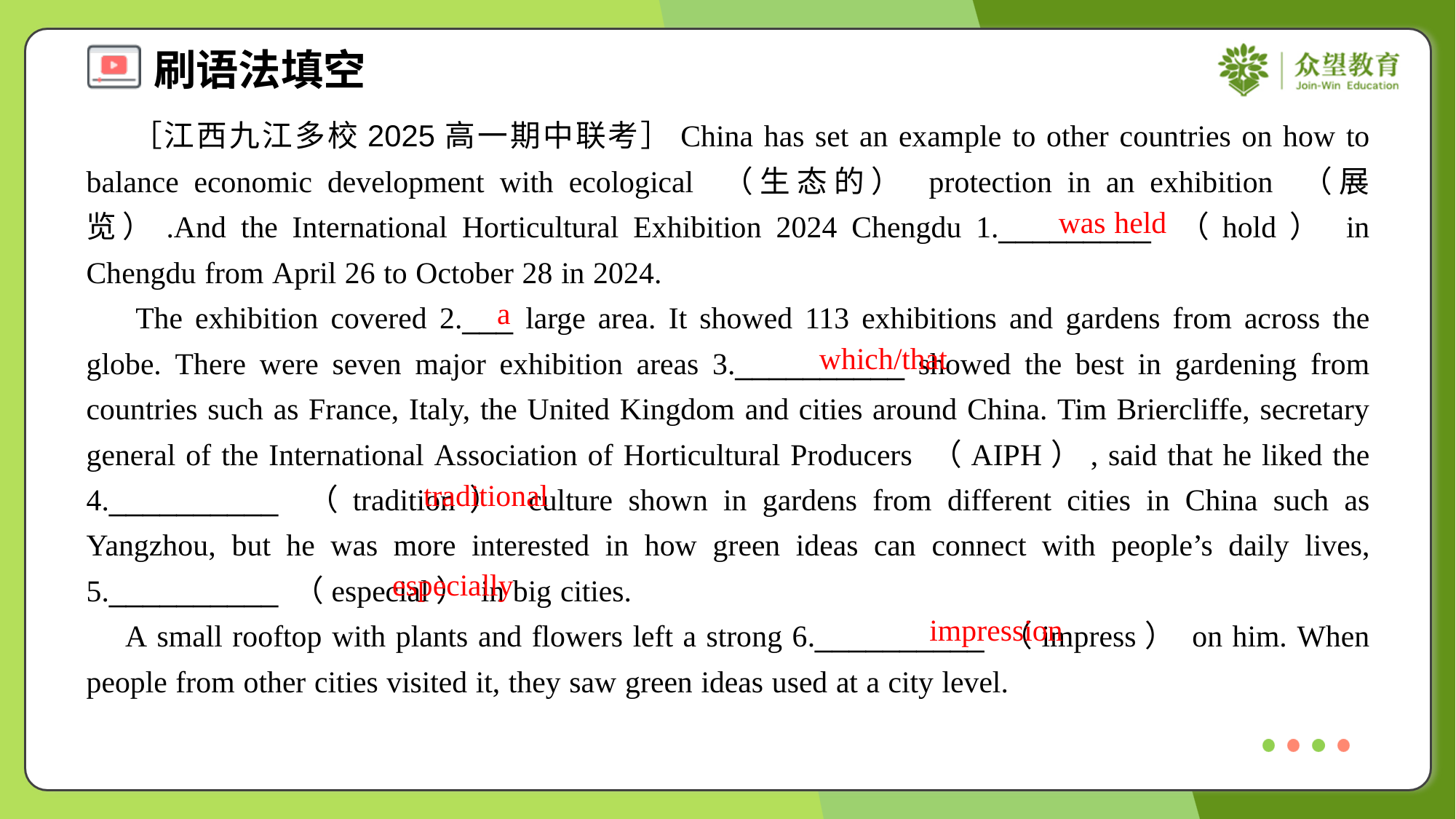

［江西九江多校2025高一期中联考］China has set an example to other countries on how to balance economic development with ecological （生态的） protection in an exhibition （展览）.And the International Horticultural Exhibition 2024 Chengdu 1._________ （hold） in Chengdu from April 26 to October 28 in 2024.
    The exhibition covered 2.___ large area. It showed 113 exhibitions and gardens from across the globe. There were seven major exhibition areas 3.__________ showed the best in gardening from countries such as France, Italy, the United Kingdom and cities around China. Tim Briercliffe, secretary general of the International Association of Horticultural Producers （AIPH）, said that he liked the 4.__________ （tradition） culture shown in gardens from different cities in China such as Yangzhou, but he was more interested in how green ideas can connect with people’s daily lives, 5.__________ （especial） in big cities.
    A small rooftop with plants and flowers left a strong 6.__________ （impress） on him. When people from other cities visited it, they saw green ideas used at a city level.

was held
a
which/that
traditional
especially
impression